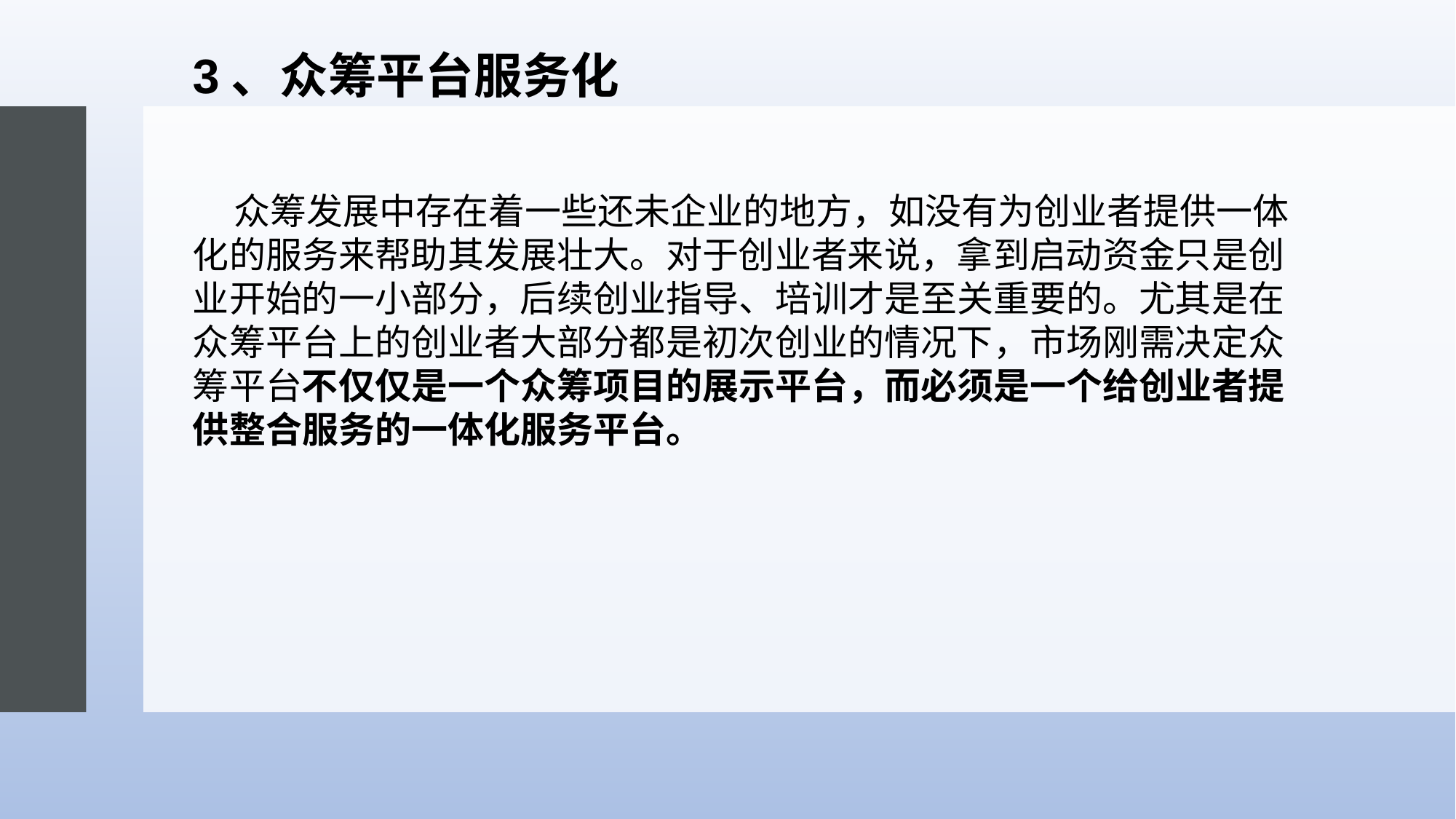

3、众筹平台服务化

    众筹发展中存在着一些还未企业的地方，如没有为创业者提供一体化的服务来帮助其发展壮大。对于创业者来说，拿到启动资金只是创业开始的一小部分，后续创业指导、培训才是至关重要的。尤其是在众筹平台上的创业者大部分都是初次创业的情况下，市场刚需决定众筹平台不仅仅是一个众筹项目的展示平台，而必须是一个给创业者提供整合服务的一体化服务平台。